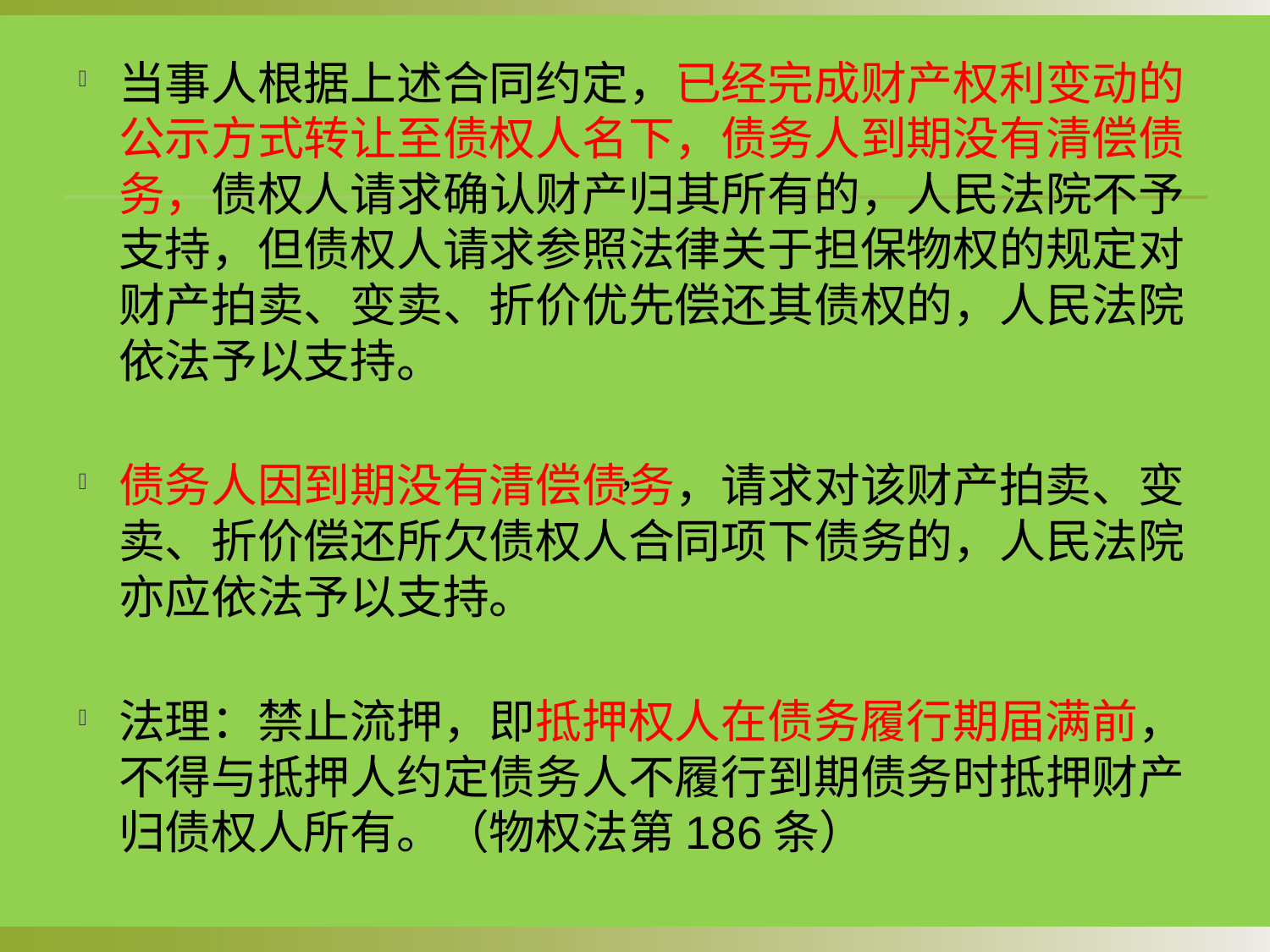

当事人根据上述合同约定，已经完成财产权利变动的公示方式转让至债权人名下，债务人到期没有清偿债务，债权人请求确认财产归其所有的，人民法院不予支持，但债权人请求参照法律关于担保物权的规定对财产拍卖、变卖、折价优先偿还其债权的，人民法院依法予以支持。

债务人因到期没有清偿债务，请求对该财产拍卖、变卖、折价偿还所欠债权人合同项下债务的，人民法院亦应依法予以支持。

法理：禁止流押，即抵押权人在债务履行期届满前，不得与抵押人约定债务人不履行到期债务时抵押财产归债权人所有。（物权法第186条）

，